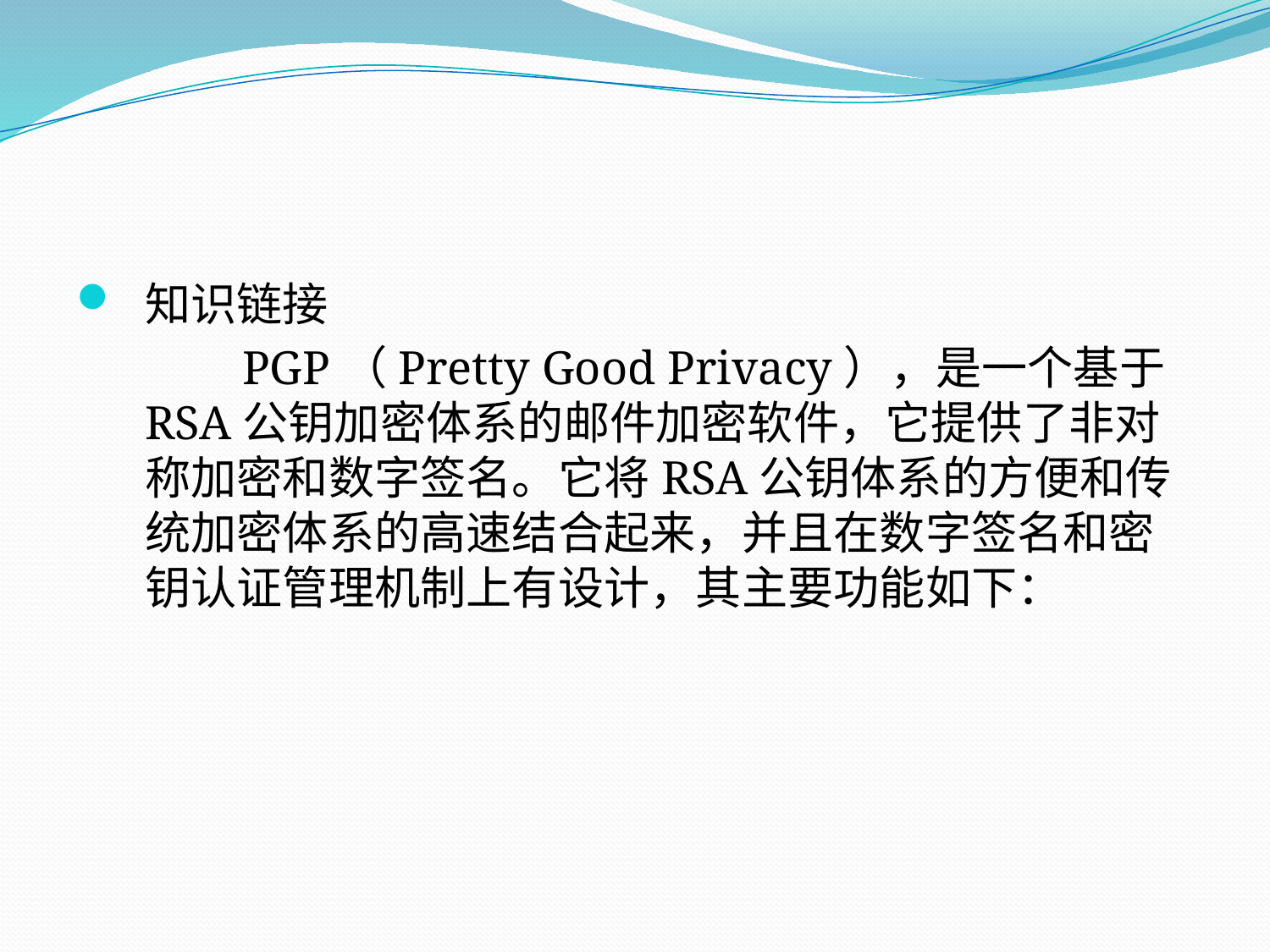

#
知识链接
              PGP（Pretty Good Privacy），是一个基于RSA公钥加密体系的邮件加密软件，它提供了非对称加密和数字签名。它将RSA公钥体系的方便和传统加密体系的高速结合起来，并且在数字签名和密钥认证管理机制上有设计，其主要功能如下：